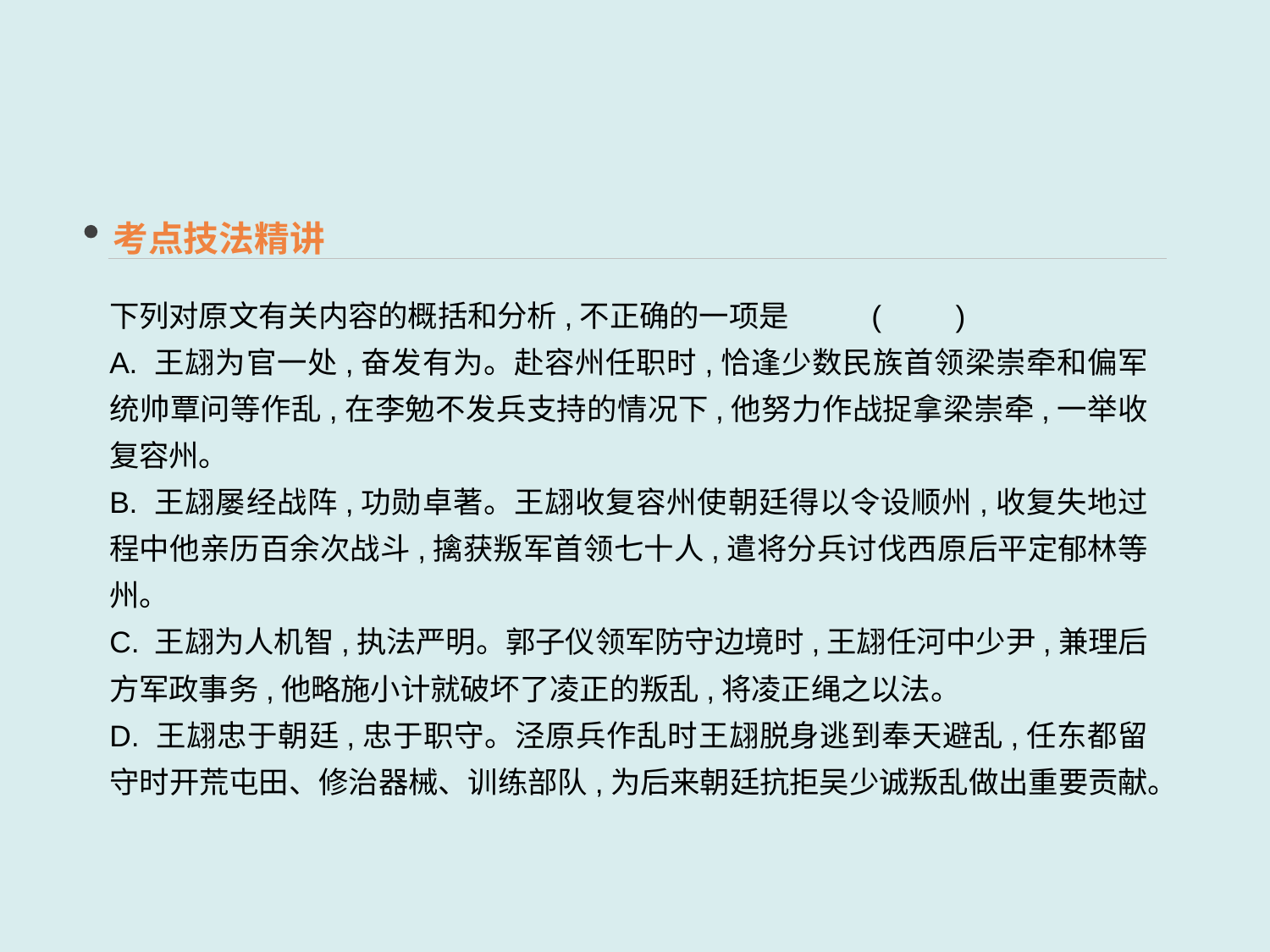

考点技法精讲

下列对原文有关内容的概括和分析,不正确的一项是	(　　)
A. 王翃为官一处,奋发有为。赴容州任职时,恰逢少数民族首领梁崇牵和偏军统帅覃问等作乱,在李勉不发兵支持的情况下,他努力作战捉拿梁崇牵,一举收复容州。
B. 王翃屡经战阵,功勋卓著。王翃收复容州使朝廷得以令设顺州,收复失地过程中他亲历百余次战斗,擒获叛军首领七十人,遣将分兵讨伐西原后平定郁林等州。
C. 王翃为人机智,执法严明。郭子仪领军防守边境时,王翃任河中少尹,兼理后方军政事务,他略施小计就破坏了凌正的叛乱,将凌正绳之以法。
D. 王翃忠于朝廷,忠于职守。泾原兵作乱时王翃脱身逃到奉天避乱,任东都留守时开荒屯田、修治器械、训练部队,为后来朝廷抗拒吴少诚叛乱做出重要贡献。